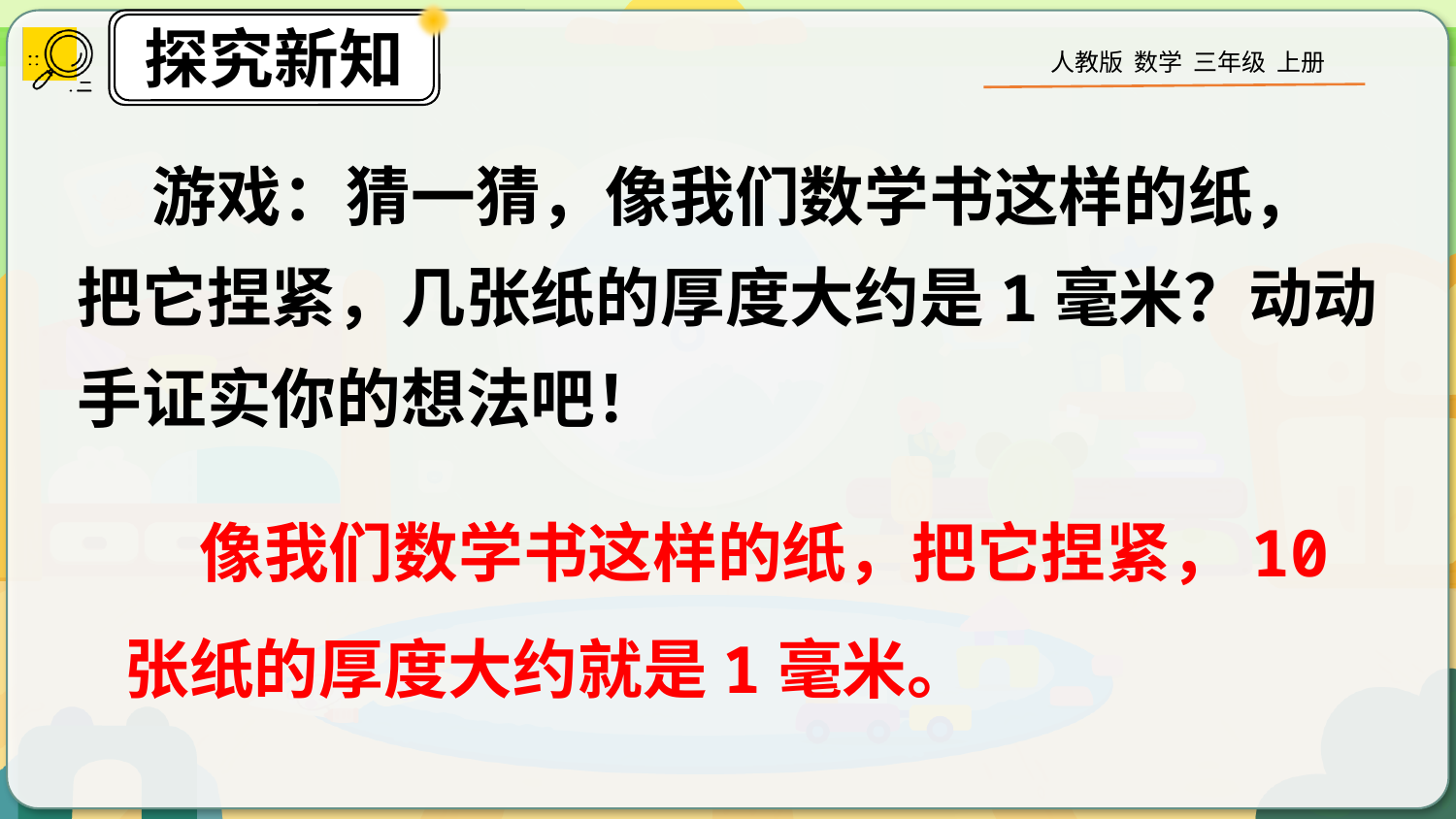

游戏：猜一猜，像我们数学书这样的纸，
把它捏紧，几张纸的厚度大约是1毫米？动动
手证实你的想法吧！
    像我们数学书这样的纸，把它捏紧，10张纸的厚度大约就是1毫米。